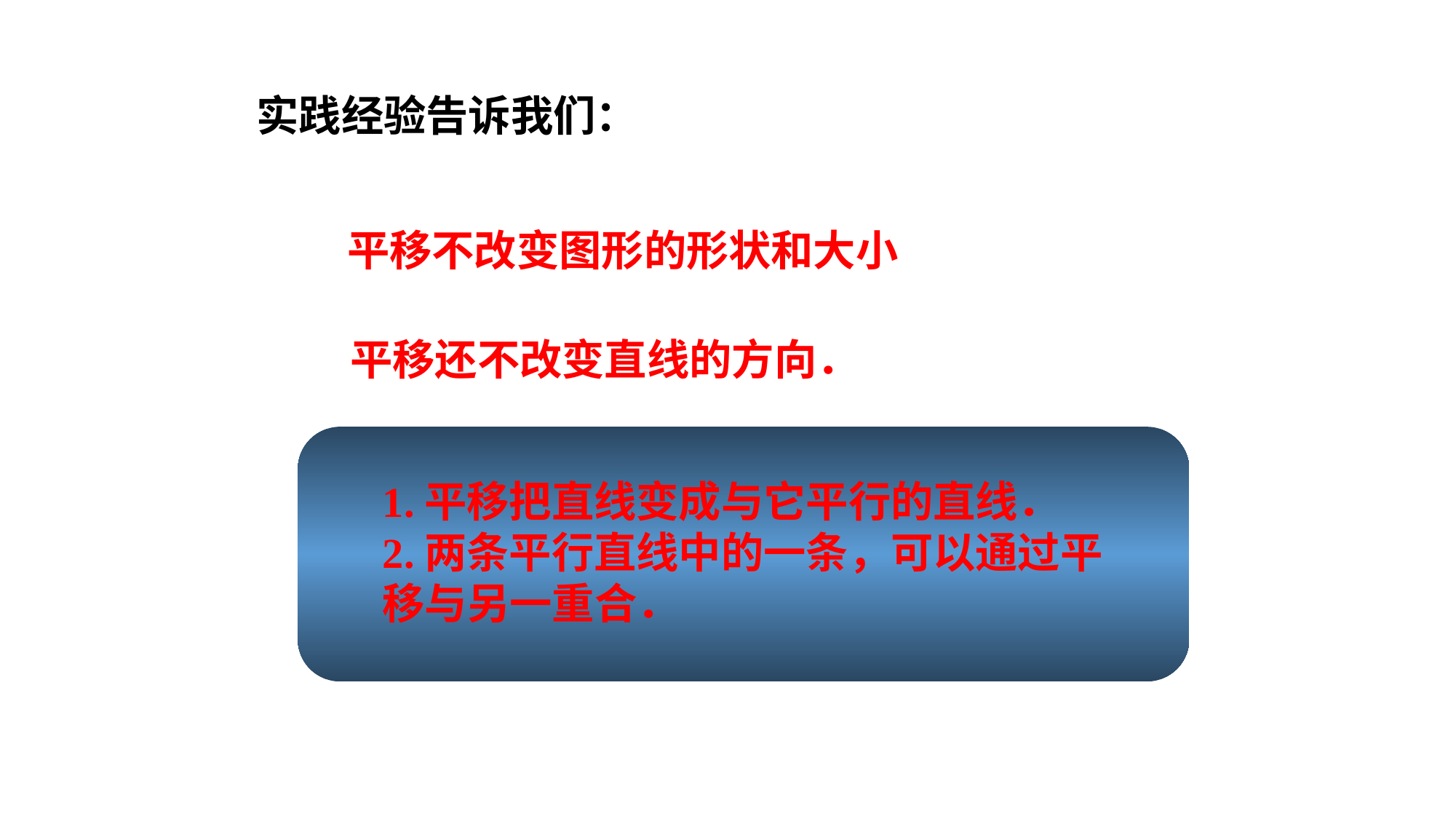

实践经验告诉我们：
平移不改变图形的形状和大小
平移还不改变直线的方向．

1.平移把直线变成与它平行的直线．
2.两条平行直线中的一条，可以通过平移与另一重合．